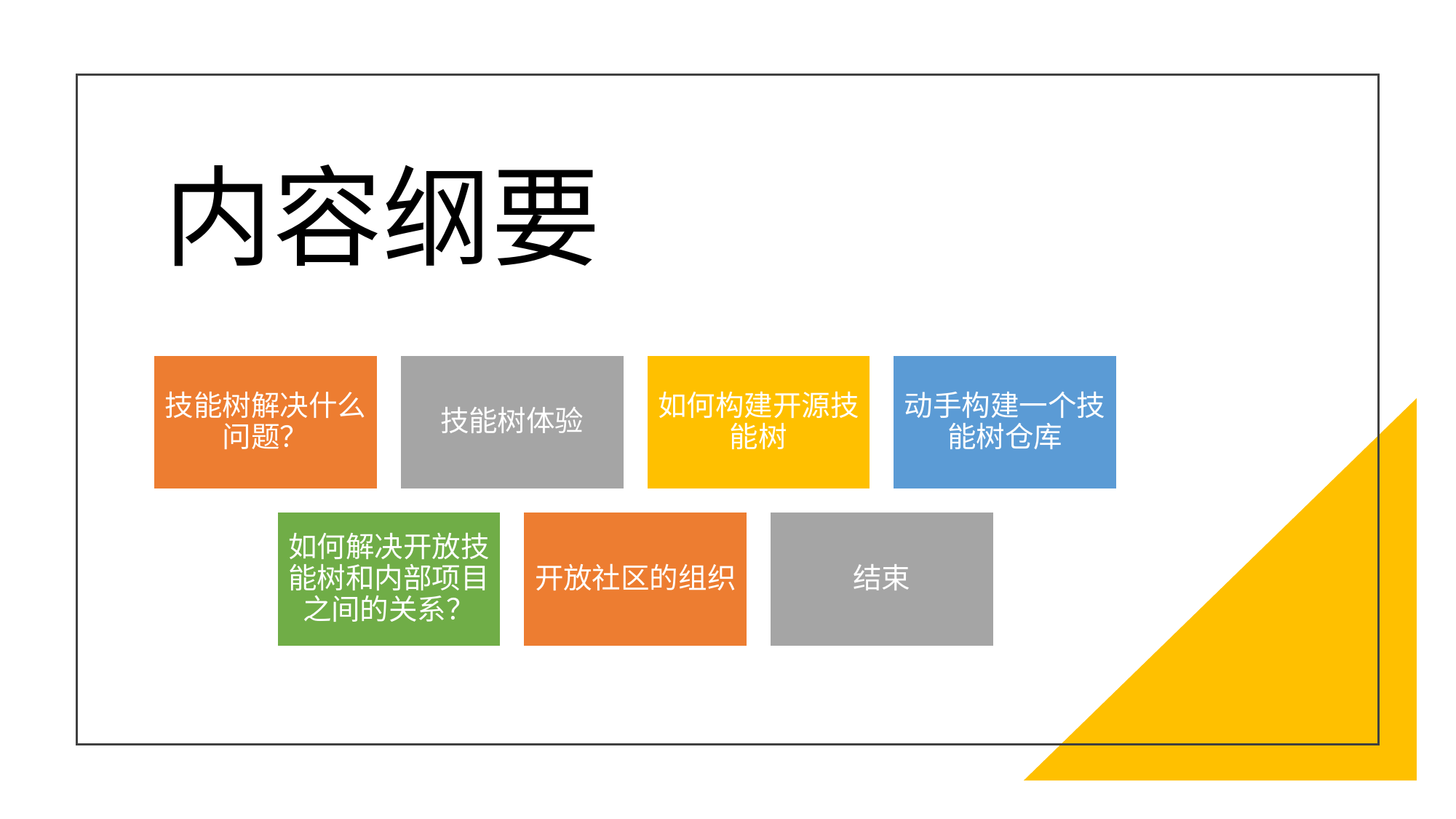

# 内容纲要
技能树解决什么问题？
技能树体验
如何构建开源技能树
动手构建一个技能树仓库
如何解决开放技能树和内部项目之间的关系？
开放社区的组织
结束